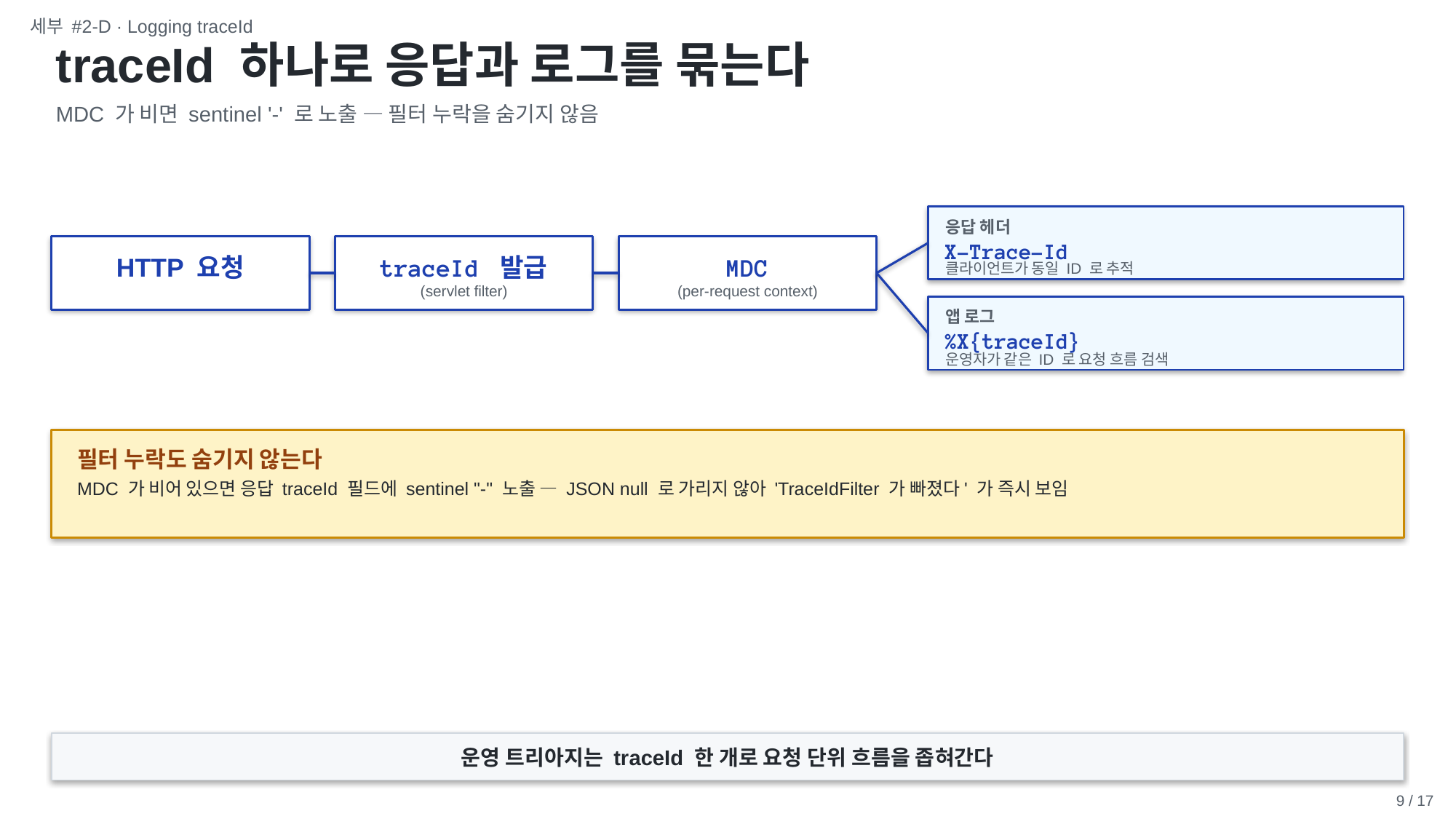

세부 #2-D · Logging traceId
traceId 하나로 응답과 로그를 묶는다
MDC 가 비면 sentinel '-' 로 노출 — 필터 누락을 숨기지 않음

응답 헤더
X-Trace-Id

HTTP 요청
traceId 발급
MDC
클라이언트가 동일 ID 로 추적
(servlet filter)
(per-request context)

앱 로그
%X{traceId}
운영자가 같은 ID 로 요청 흐름 검색

필터 누락도 숨기지 않는다
MDC 가 비어 있으면 응답 traceId 필드에 sentinel "-" 노출 — JSON null 로 가리지 않아 'TraceIdFilter 가 빠졌다' 가 즉시 보임
운영 트리아지는 traceId 한 개로 요청 단위 흐름을 좁혀간다
9 / 17